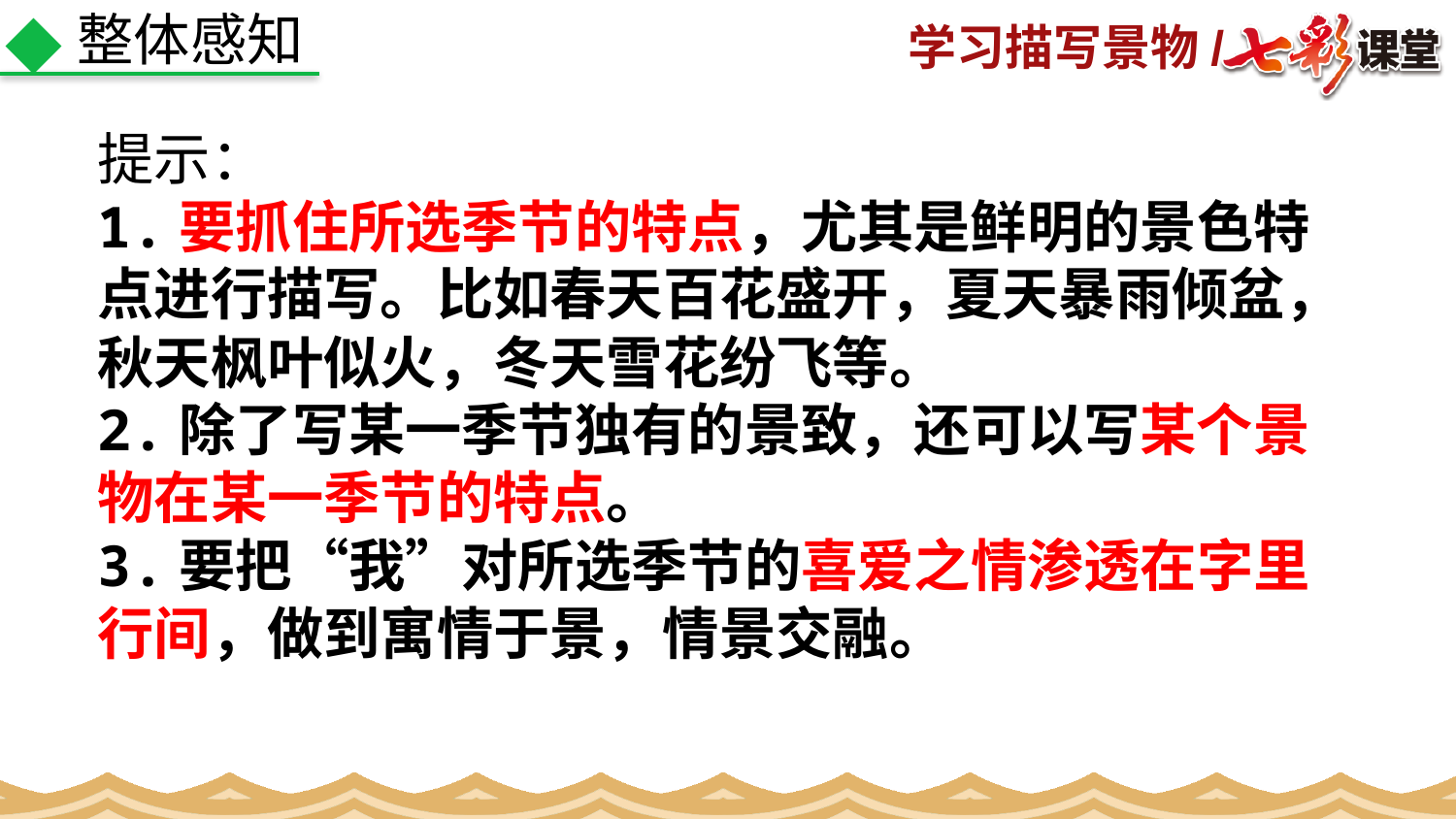

整体感知

提示：
1.要抓住所选季节的特点，尤其是鲜明的景色特点进行描写。比如春天百花盛开，夏天暴雨倾盆，秋天枫叶似火，冬天雪花纷飞等。
2.除了写某一季节独有的景致，还可以写某个景物在某一季节的特点。
3.要把“我”对所选季节的喜爱之情渗透在字里行间，做到寓情于景，情景交融。